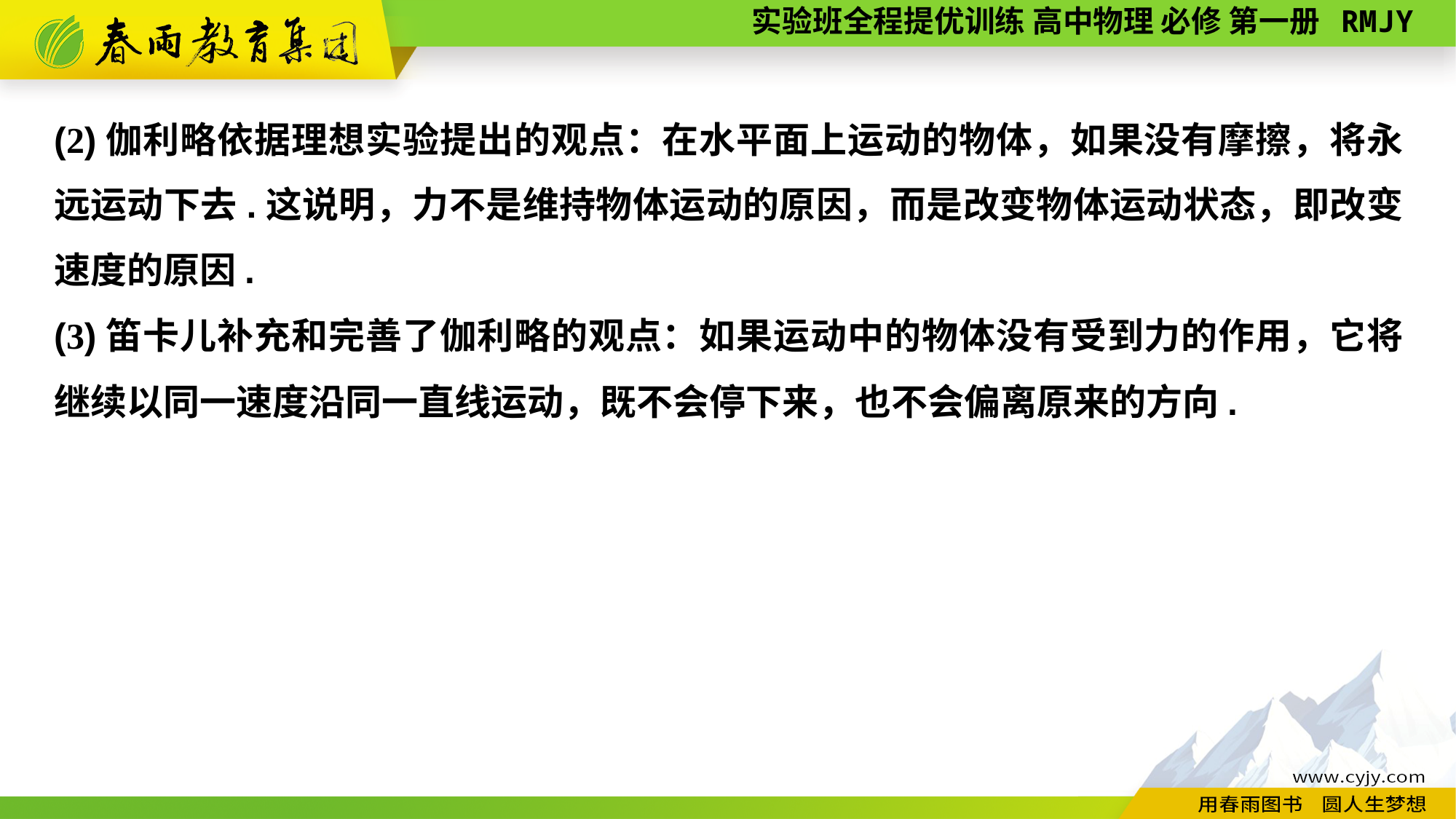

(2)伽利略依据理想实验提出的观点：在水平面上运动的物体，如果没有摩擦，将永远运动下去.这说明，力不是维持物体运动的原因，而是改变物体运动状态，即改变速度的原因.
(3)笛卡儿补充和完善了伽利略的观点：如果运动中的物体没有受到力的作用，它将继续以同一速度沿同一直线运动，既不会停下来，也不会偏离原来的方向.